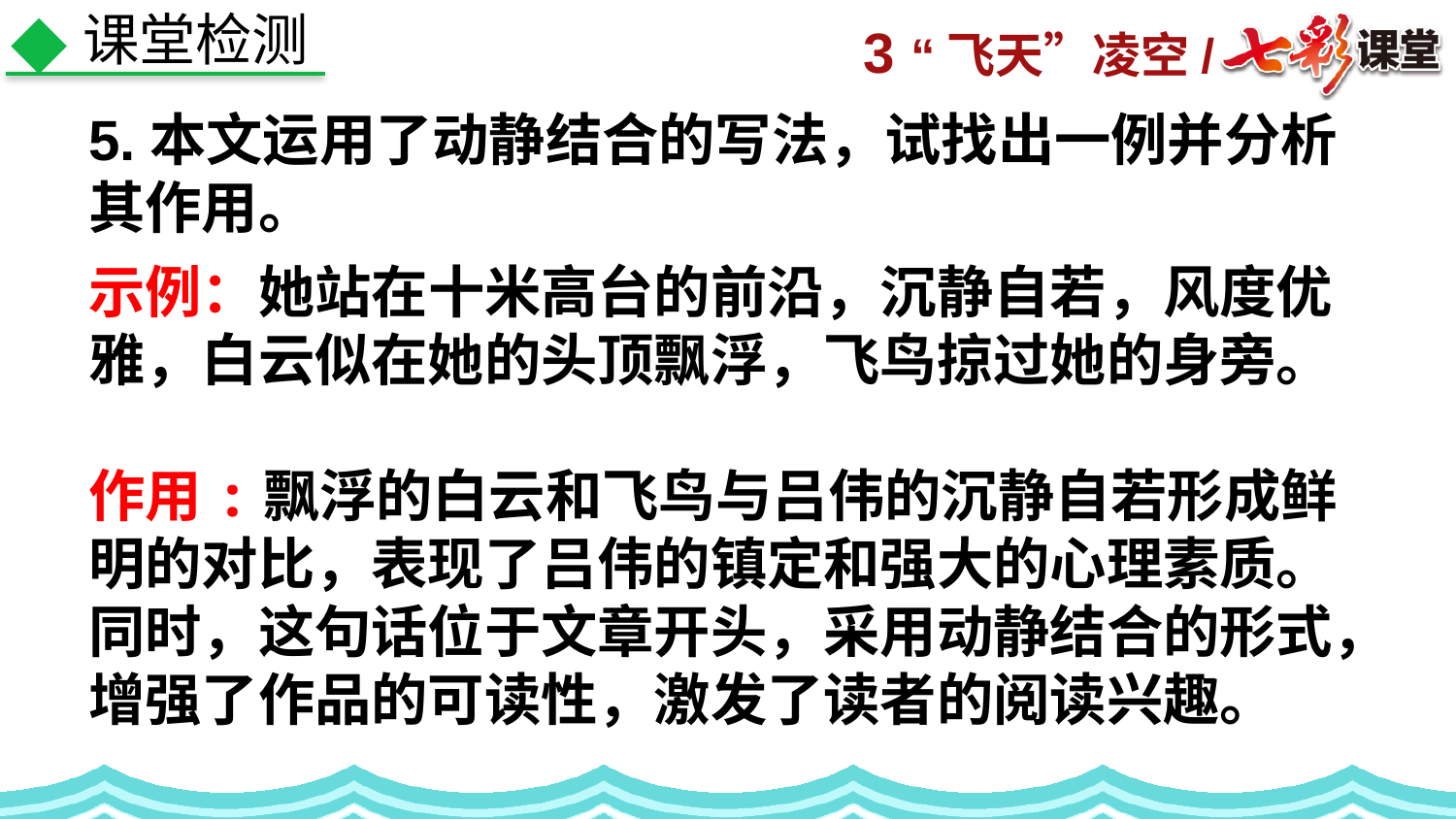

课堂检测

5.本文运用了动静结合的写法，试找出一例并分析其作用。
示例：她站在十米高台的前沿，沉静自若，风度优雅，白云似在她的头顶飘浮，飞鸟掠过她的身旁。

作用:飘浮的白云和飞鸟与吕伟的沉静自若形成鲜明的对比，表现了吕伟的镇定和强大的心理素质。同时，这句话位于文章开头，采用动静结合的形式，增强了作品的可读性，激发了读者的阅读兴趣。